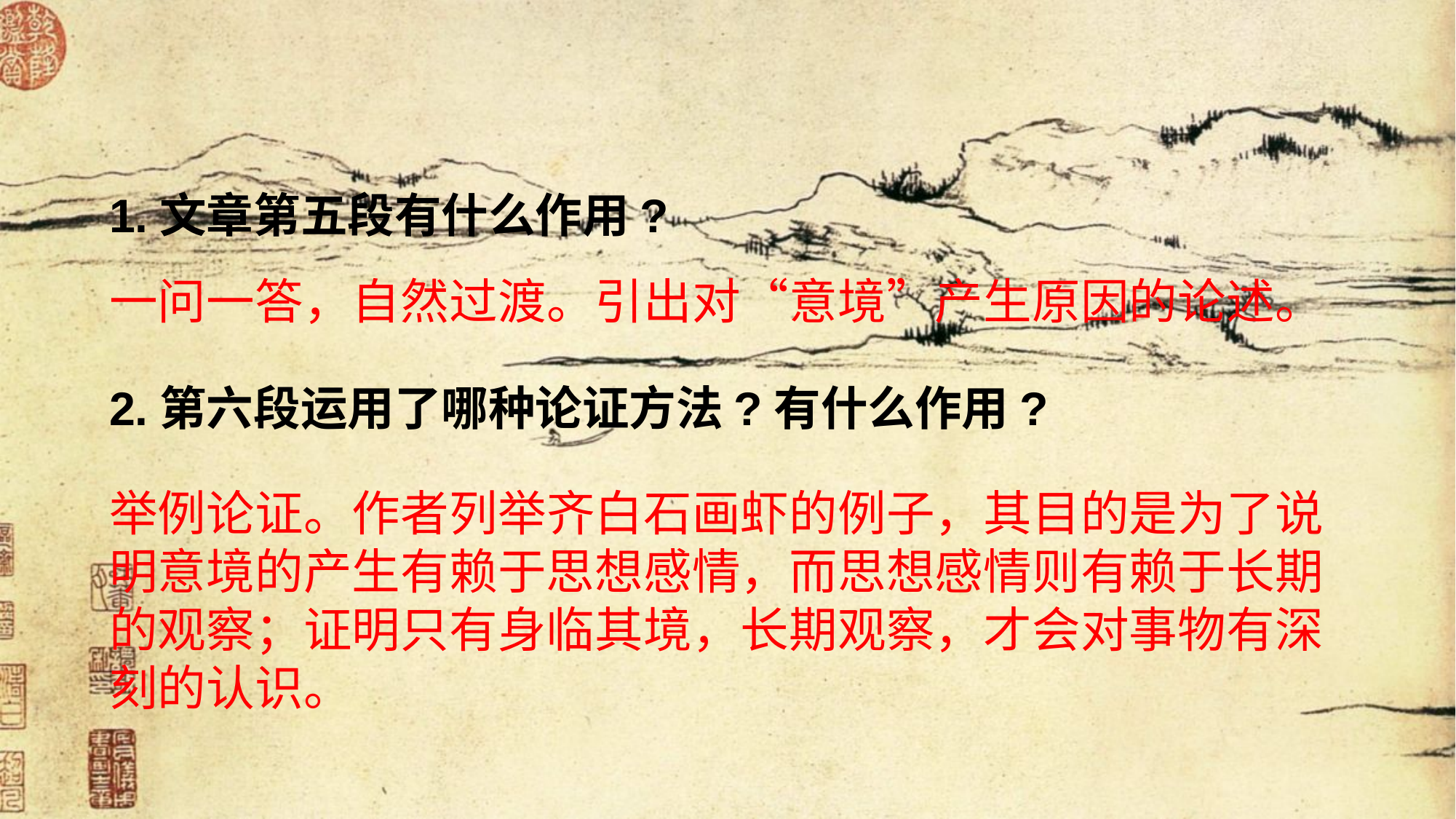

1.文章第五段有什么作用?
一问一答，自然过渡。引出对“意境”产生原因的论述。
2.第六段运用了哪种论证方法?有什么作用?
举例论证。作者列举齐白石画虾的例子，其目的是为了说明意境的产生有赖于思想感情，而思想感情则有赖于长期的观察；证明只有身临其境，长期观察，才会对事物有深刻的认识。